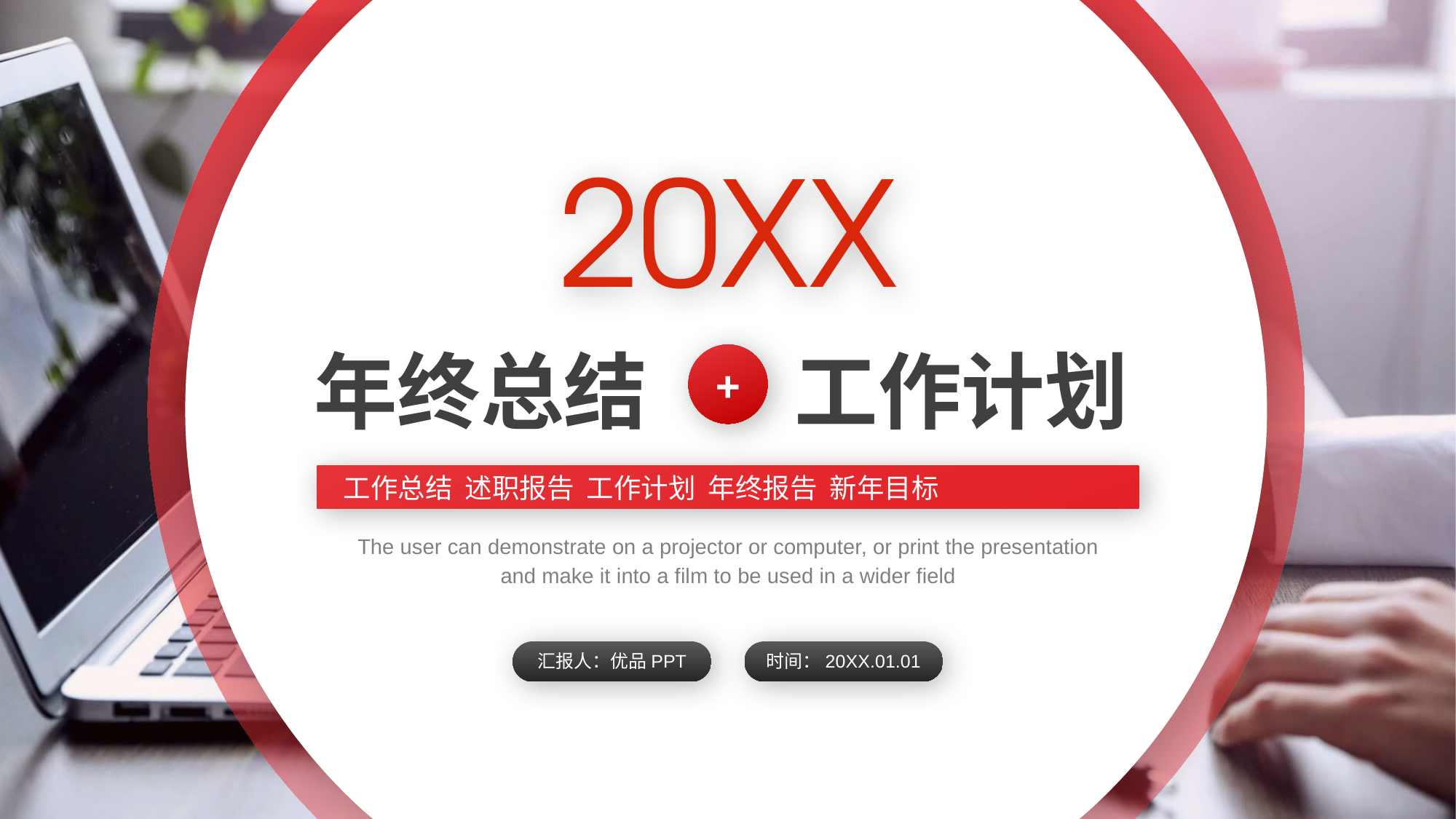

20XX
年终总结
工作计划
+

工作总结  述职报告  工作计划  年终报告  新年目标
The user can demonstrate on a projector or computer, or print the presentation and make it into a film to be used in a wider field

汇报人：优品PPT

时间：20XX.01.01